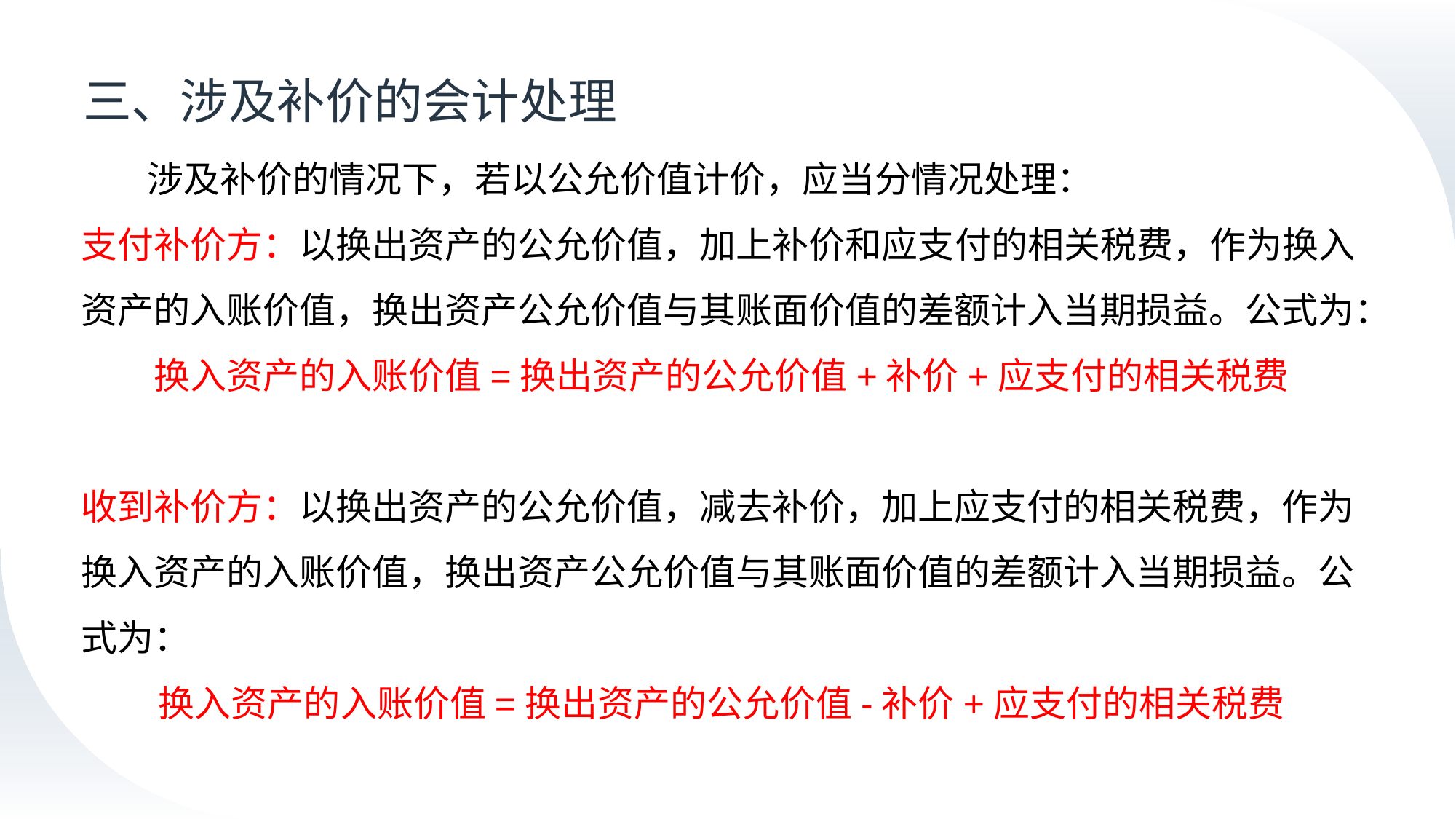

# 三、涉及补价的会计处理
       涉及补价的情况下，若以公允价值计价，应当分情况处理：
支付补价方：以换出资产的公允价值，加上补价和应支付的相关税费，作为换入资产的入账价值，换出资产公允价值与其账面价值的差额计入当期损益。公式为：
换入资产的入账价值=换出资产的公允价值+补价+应支付的相关税费

收到补价方：以换出资产的公允价值，减去补价，加上应支付的相关税费，作为换入资产的入账价值，换出资产公允价值与其账面价值的差额计入当期损益。公式为：
换入资产的入账价值=换出资产的公允价值-补价+应支付的相关税费